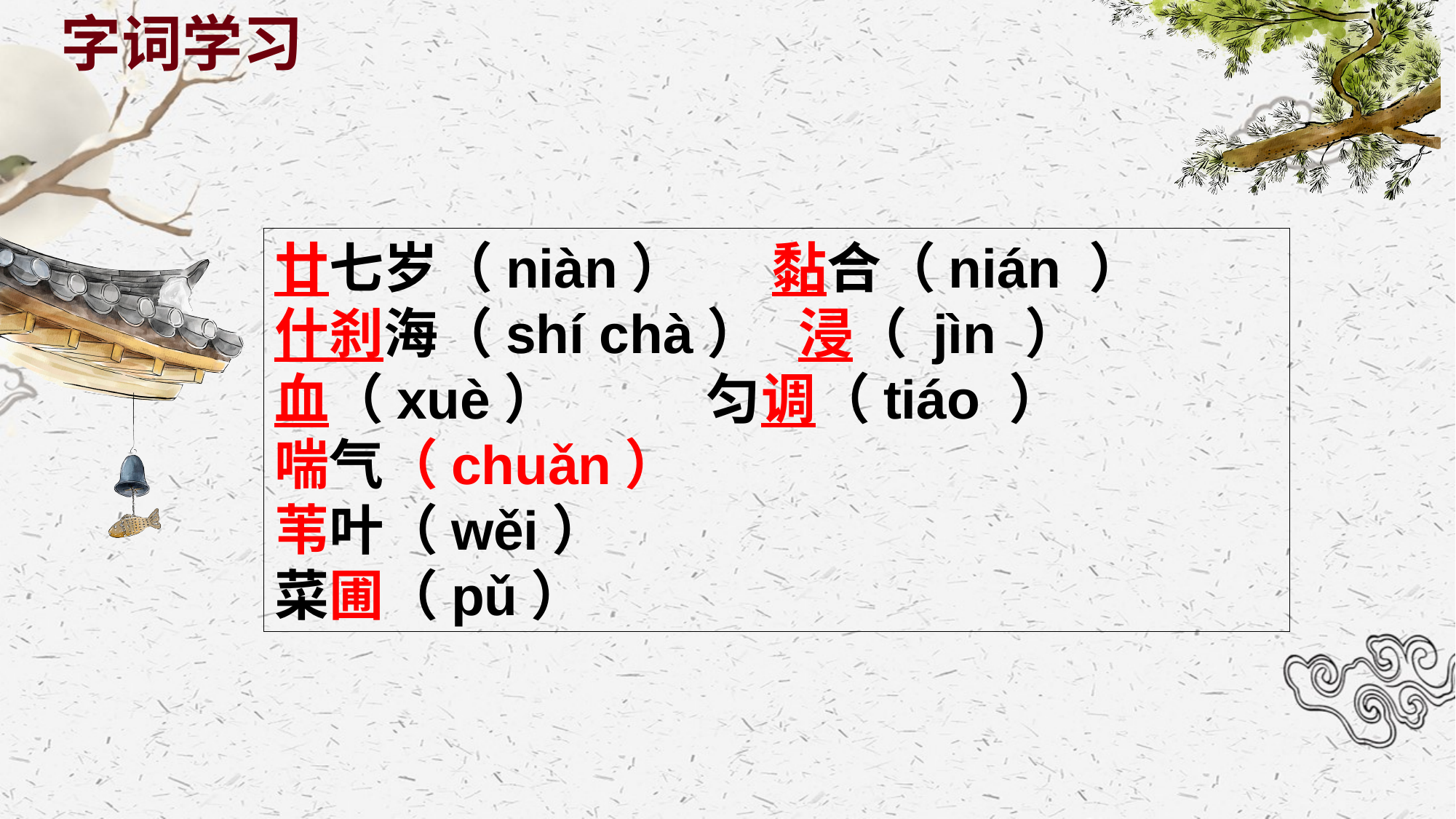

字词学习
廿七岁（niàn）       黏合（nián ）
什刹海（shí chà）   浸（ jìn ）
血（xuè）            匀调（tiáo ）
喘气（chuǎn）
苇叶（wěi）
菜圃（pǔ）